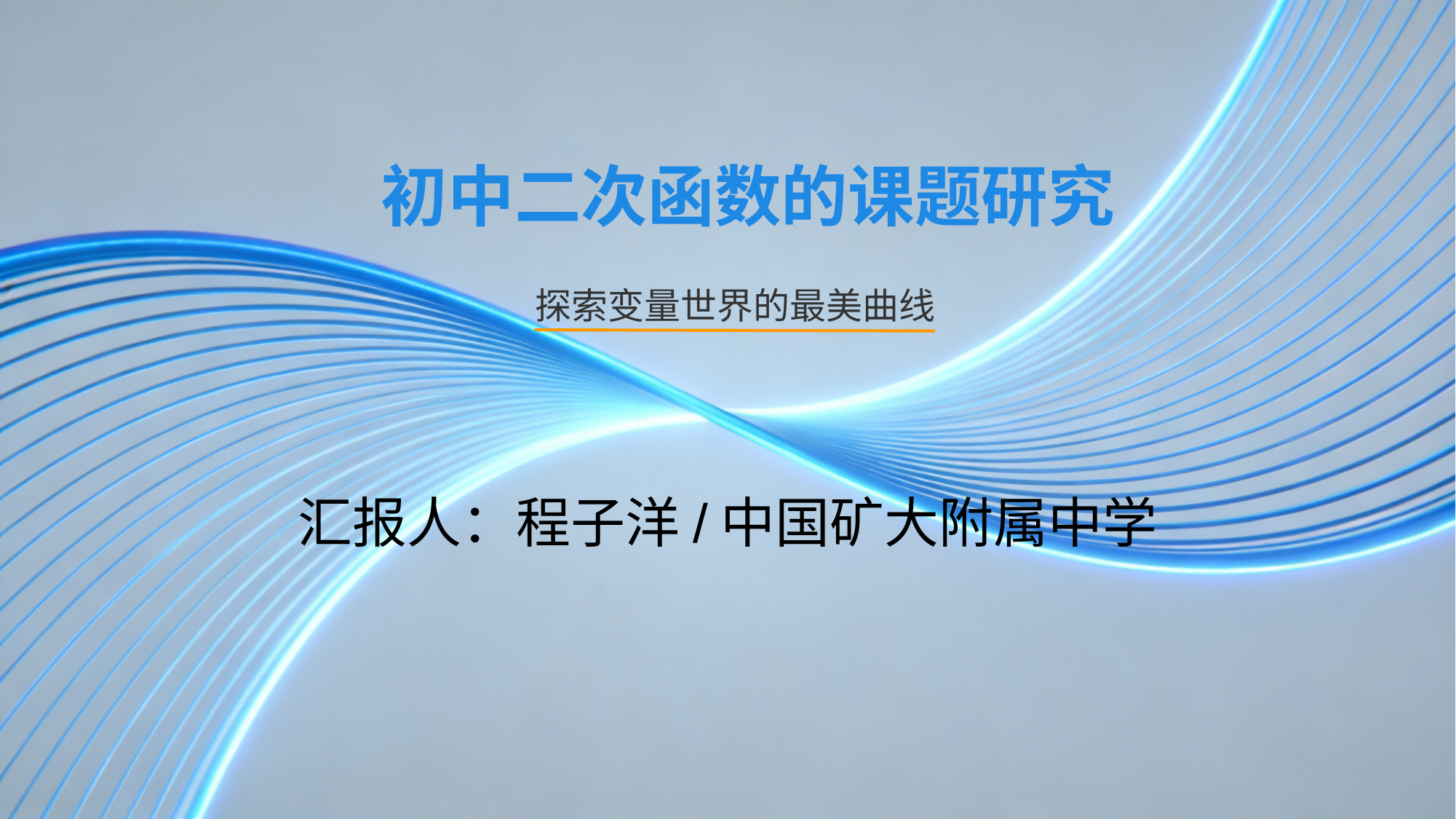

初中二次函数的课题研究
探索变量世界的最美曲线
汇报人：程子洋/中国矿大附属中学